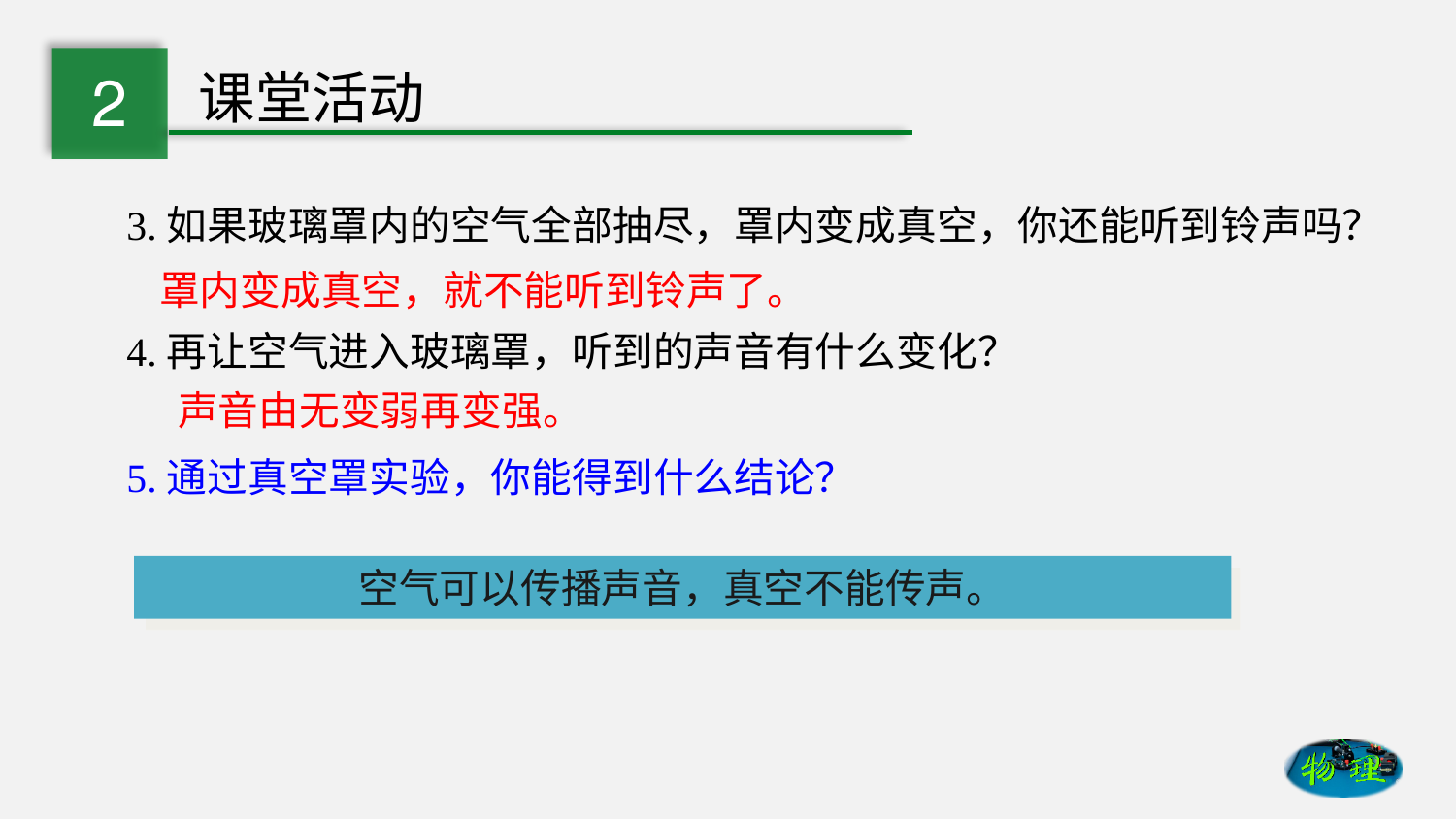

3.如果玻璃罩内的空气全部抽尽，罩内变成真空，你还能听到铃声吗？

4.再让空气进入玻璃罩，听到的声音有什么变化？

5.通过真空罩实验，你能得到什么结论？
罩内变成真空，就不能听到铃声了。
声音由无变弱再变强。
空气可以传播声音，真空不能传声。